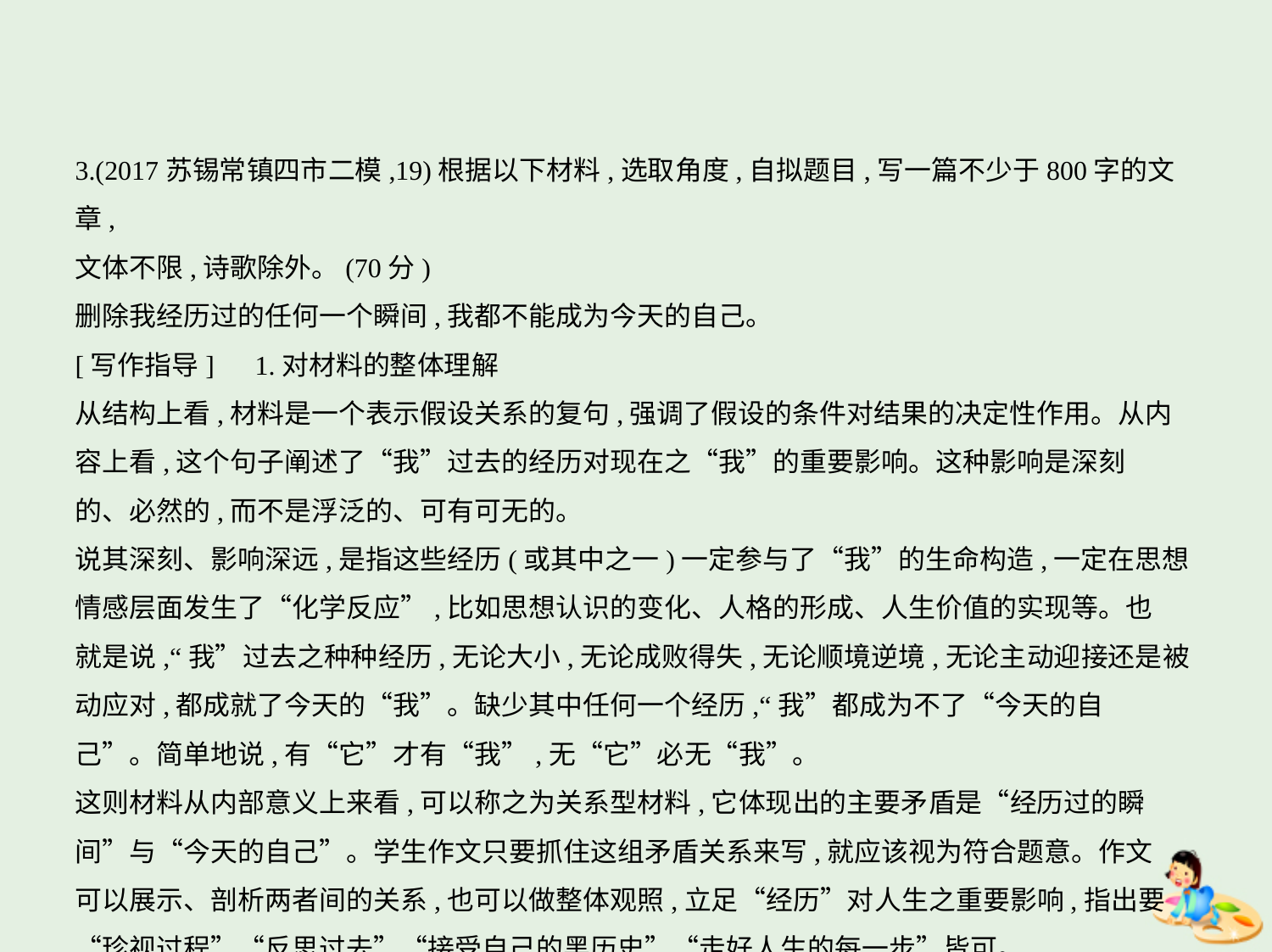

3.(2017苏锡常镇四市二模,19)根据以下材料,选取角度,自拟题目,写一篇不少于800字的文章,
文体不限,诗歌除外。(70分)
删除我经历过的任何一个瞬间,我都不能成为今天的自己。
[写作指导]　1.对材料的整体理解
从结构上看,材料是一个表示假设关系的复句,强调了假设的条件对结果的决定性作用。从内
容上看,这个句子阐述了“我”过去的经历对现在之“我”的重要影响。这种影响是深刻
的、必然的,而不是浮泛的、可有可无的。
说其深刻、影响深远,是指这些经历(或其中之一)一定参与了“我”的生命构造,一定在思想
情感层面发生了“化学反应”,比如思想认识的变化、人格的形成、人生价值的实现等。也
就是说,“我”过去之种种经历,无论大小,无论成败得失,无论顺境逆境,无论主动迎接还是被
动应对,都成就了今天的“我”。缺少其中任何一个经历,“我”都成为不了“今天的自
己”。简单地说,有“它”才有“我”,无“它”必无“我”。
这则材料从内部意义上来看,可以称之为关系型材料,它体现出的主要矛盾是“经历过的瞬
间”与“今天的自己”。学生作文只要抓住这组矛盾关系来写,就应该视为符合题意。作文
可以展示、剖析两者间的关系,也可以做整体观照,立足“经历”对人生之重要影响,指出要
“珍视过程”“反思过去”“接受自己的黑历史”“走好人生的每一步”皆可。